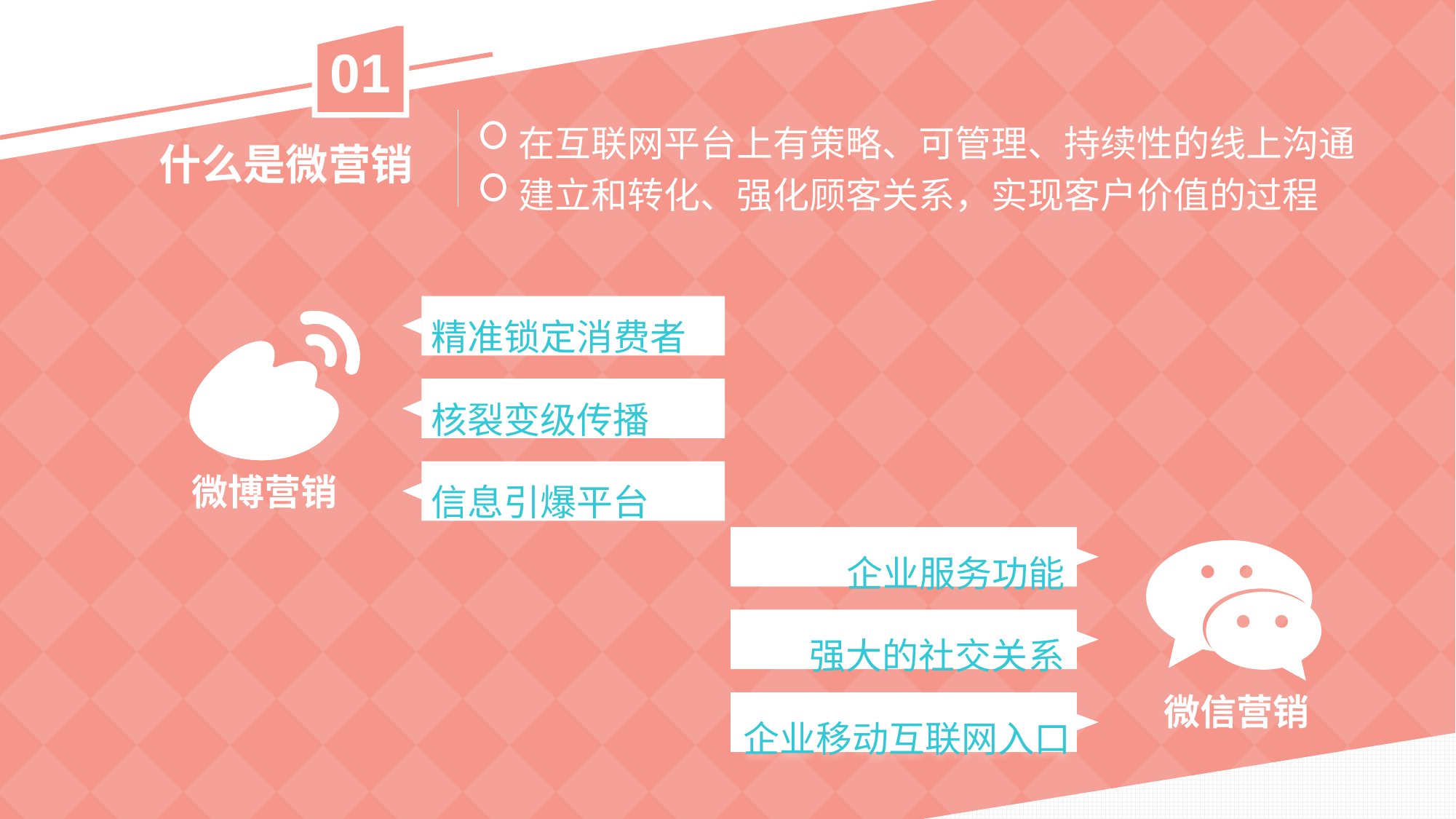

01
在互联网平台上有策略、可管理、持续性的线上沟通建立和转化、强化顾客关系，实现客户价值的过程

什么是微营销

精准锁定消费者

核裂变级传播

信息引爆平台

微博营销
企业服务功能

强大的社交关系

企业移动互联网入口
微信营销